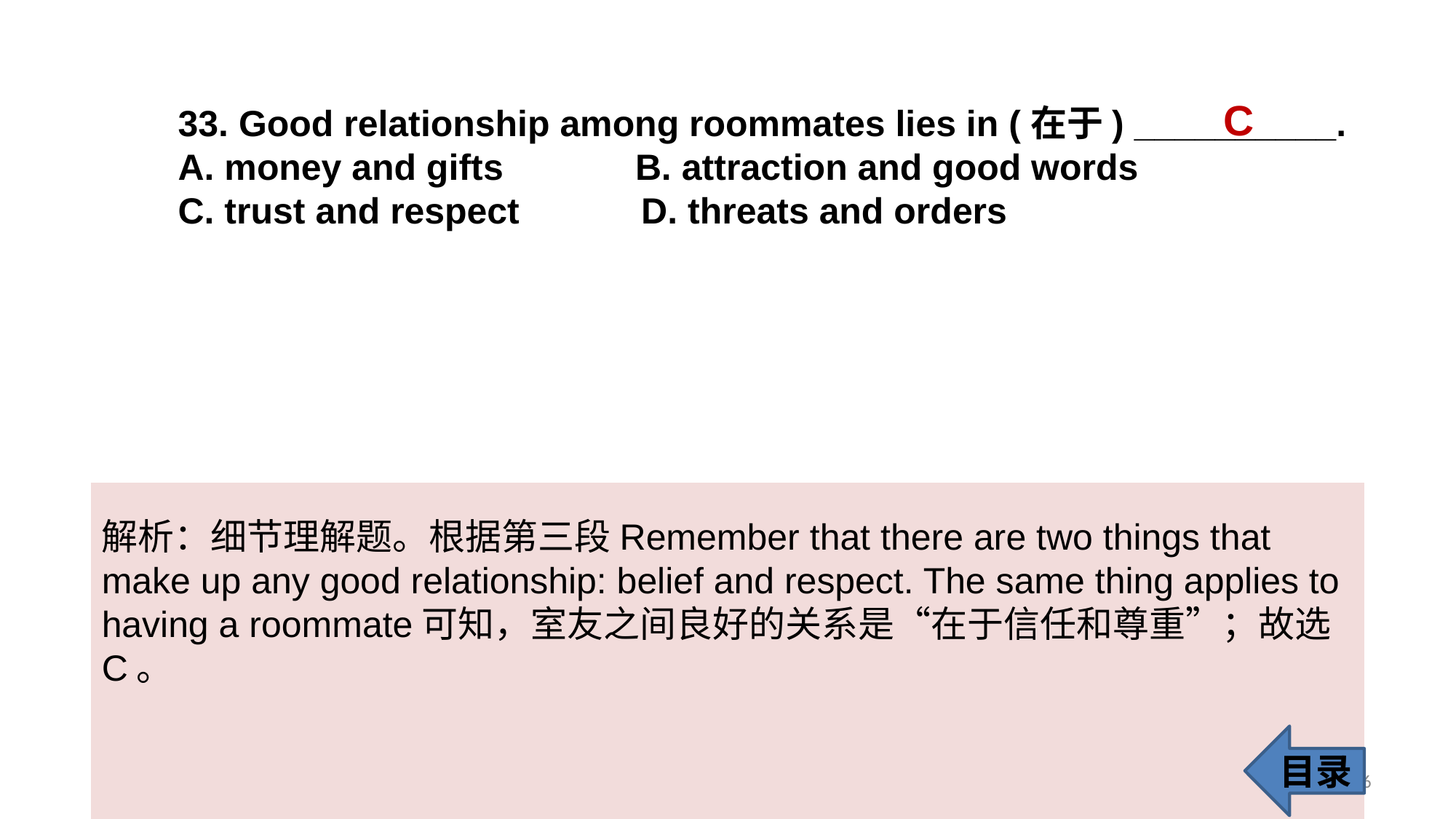

C
33. Good relationship among roommates lies in (在于) __________.
A. money and gifts             B. attraction and good words
C. trust and respect            D. threats and orders

解析：细节理解题。根据第三段Remember that there are two things that make up any good relationship: belief and respect. The same thing applies to having a roommate可知，室友之间良好的关系是“在于信任和尊重”；故选C。
目录
36